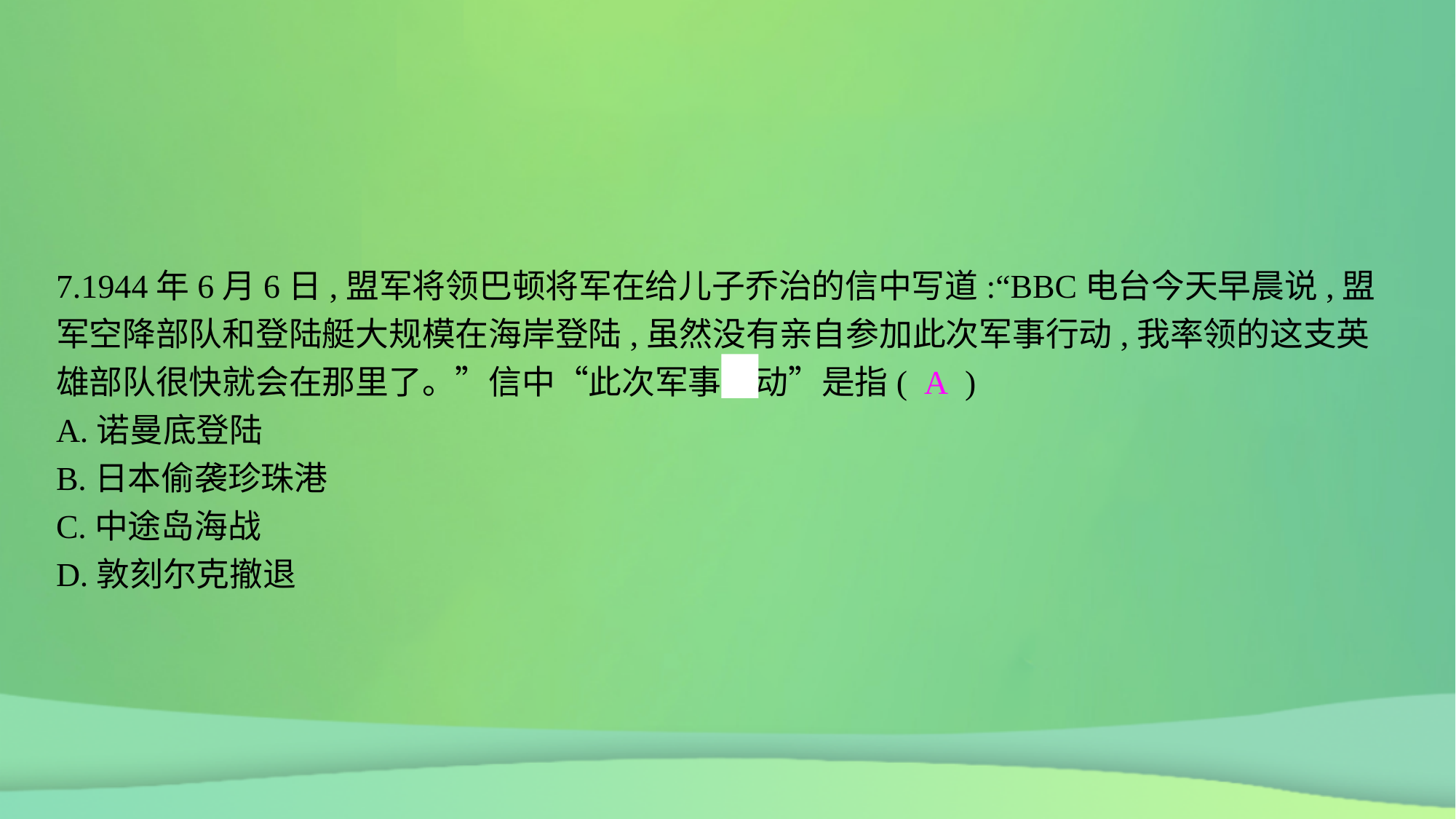

7.1944年6月6日,盟军将领巴顿将军在给儿子乔治的信中写道:“BBC电台今天早晨说,盟军空降部队和登陆艇大规模在海岸登陆,虽然没有亲自参加此次军事行动,我率领的这支英雄部队很快就会在那里了。”信中“此次军事行动”是指(  A  )
A.诺曼底登陆
B.日本偷袭珍珠港
C.中途岛海战
D.敦刻尔克撤退